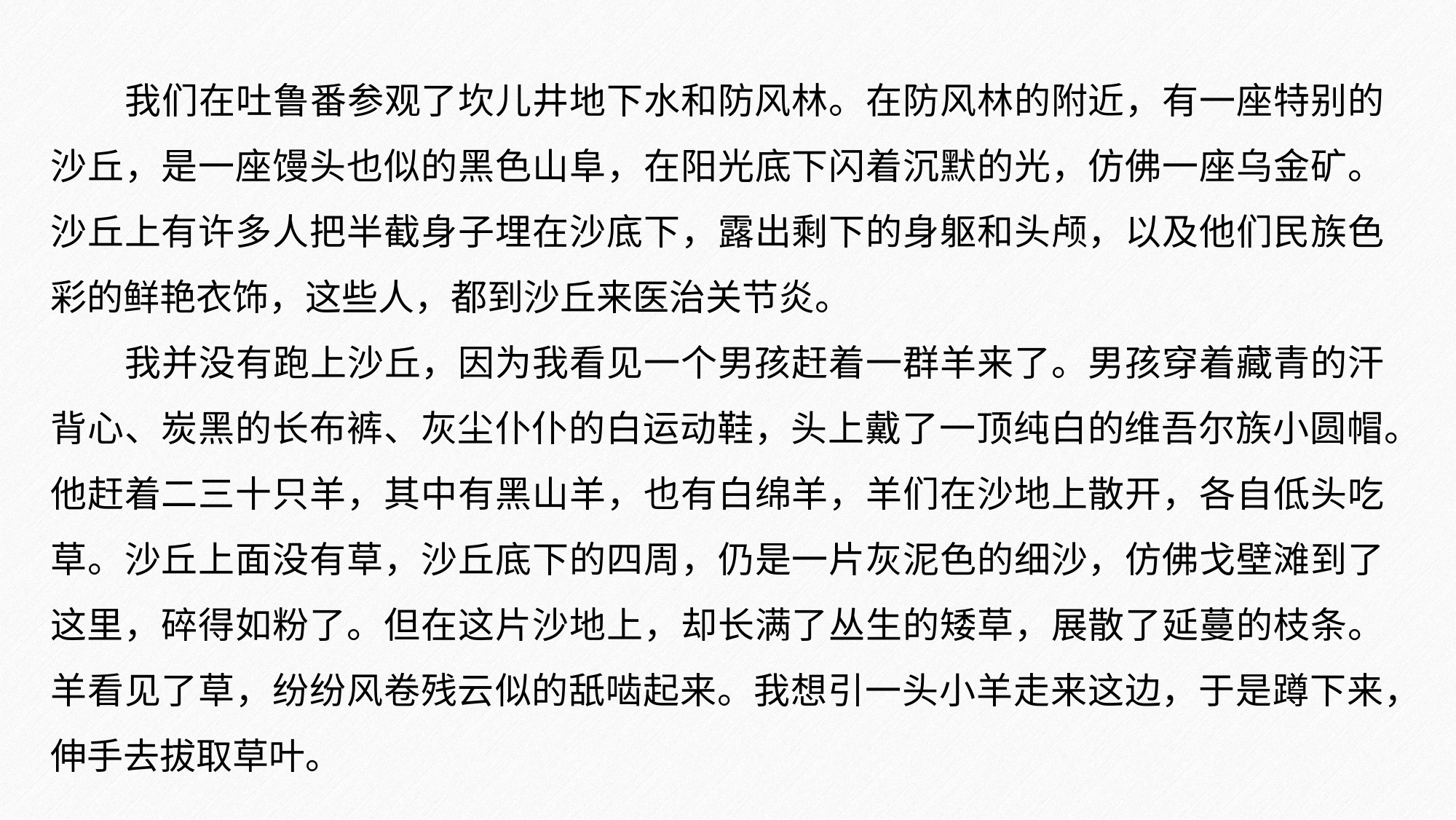

我们在吐鲁番参观了坎儿井地下水和防风林。在防风林的附近，有一座特别的沙丘，是一座馒头也似的黑色山阜，在阳光底下闪着沉默的光，仿佛一座乌金矿。沙丘上有许多人把半截身子埋在沙底下，露出剩下的身躯和头颅，以及他们民族色彩的鲜艳衣饰，这些人，都到沙丘来医治关节炎。
我并没有跑上沙丘，因为我看见一个男孩赶着一群羊来了。男孩穿着藏青的汗背心、炭黑的长布裤、灰尘仆仆的白运动鞋，头上戴了一顶纯白的维吾尔族小圆帽。他赶着二三十只羊，其中有黑山羊，也有白绵羊，羊们在沙地上散开，各自低头吃草。沙丘上面没有草，沙丘底下的四周，仍是一片灰泥色的细沙，仿佛戈壁滩到了这里，碎得如粉了。但在这片沙地上，却长满了丛生的矮草，展散了延蔓的枝条。羊看见了草，纷纷风卷残云似的舐啮起来。我想引一头小羊走来这边，于是蹲下来，伸手去拔取草叶。